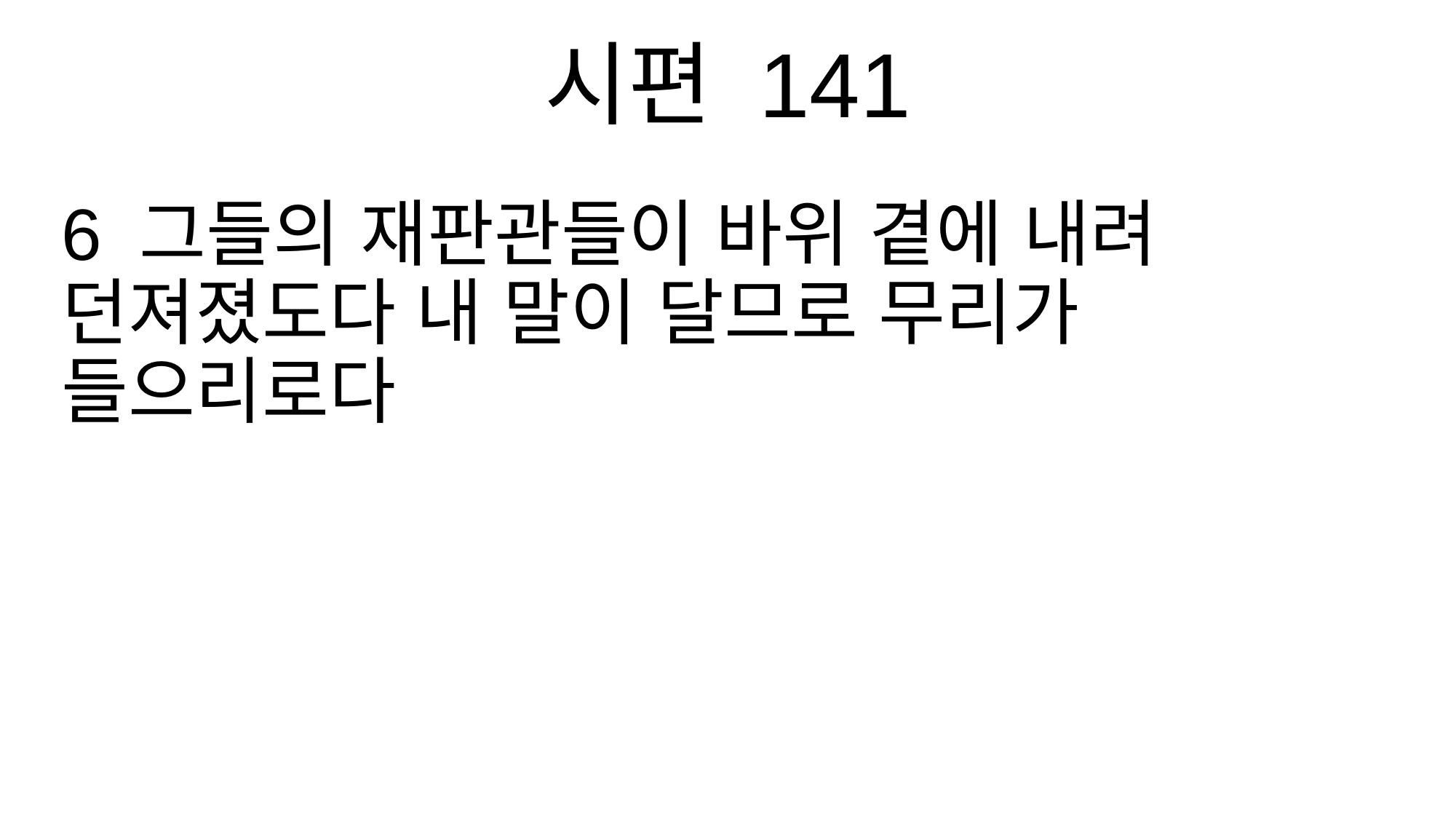

시편 141
6 그들의 재판관들이 바위 곁에 내려 던져졌도다 내 말이 달므로 무리가 들으리로다